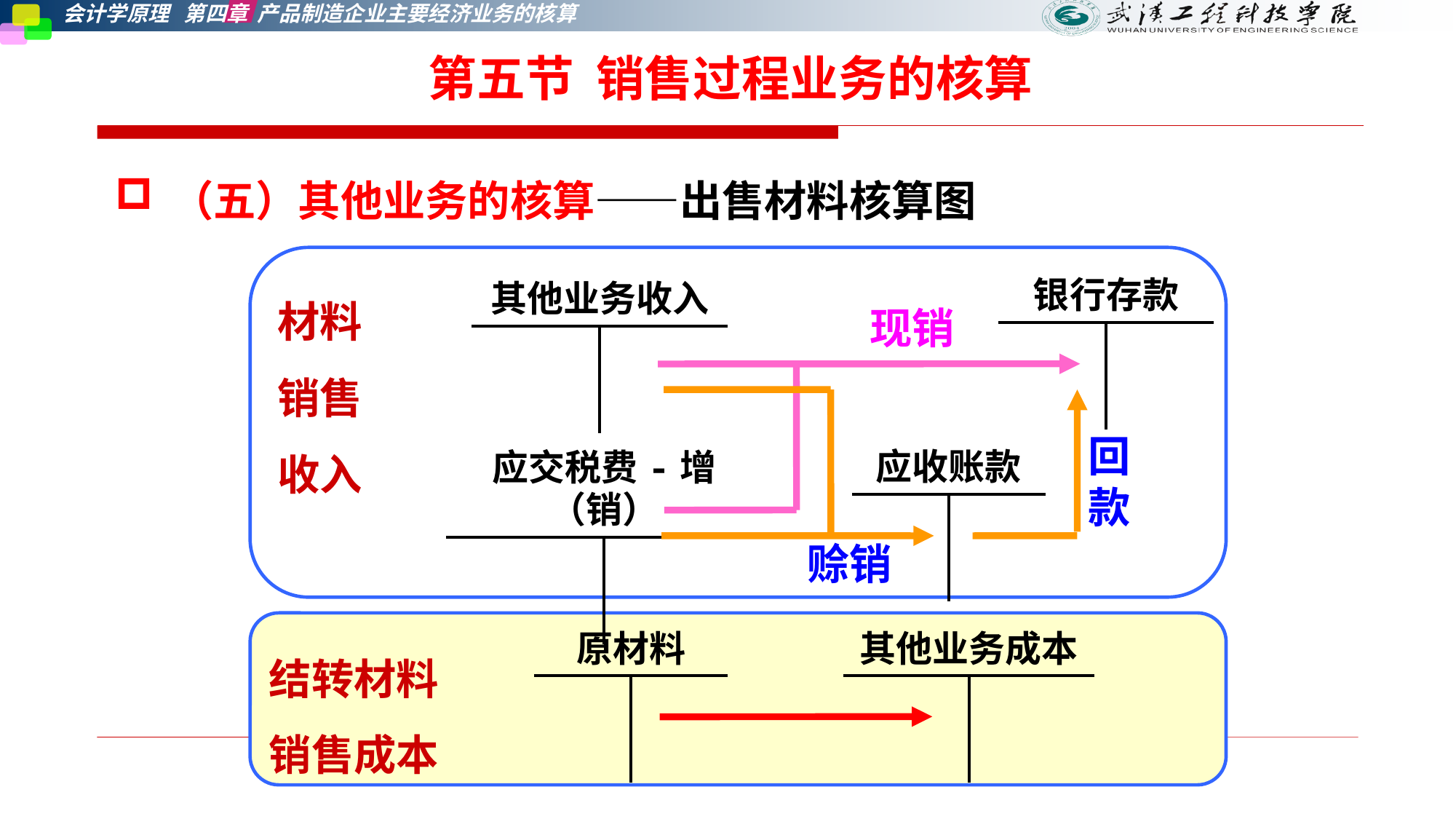

第五节  销售过程业务的核算
（五）其他业务的核算——出售材料核算图
材料
销售
收入
| 银行存款 |  |
| --- | --- |
|  |  |
| 其他业务收入 |  |
| --- | --- |
|  |  |
现销

回款
| 应收账款 |  |
| --- | --- |
|  |  |
| 应交税费-增（销） |  |
| --- | --- |
|  |  |

赊销

结转材料
销售成本
| 原材料 |  |
| --- | --- |
|  |  |
| 其他业务成本 |  |
| --- | --- |
|  |  |